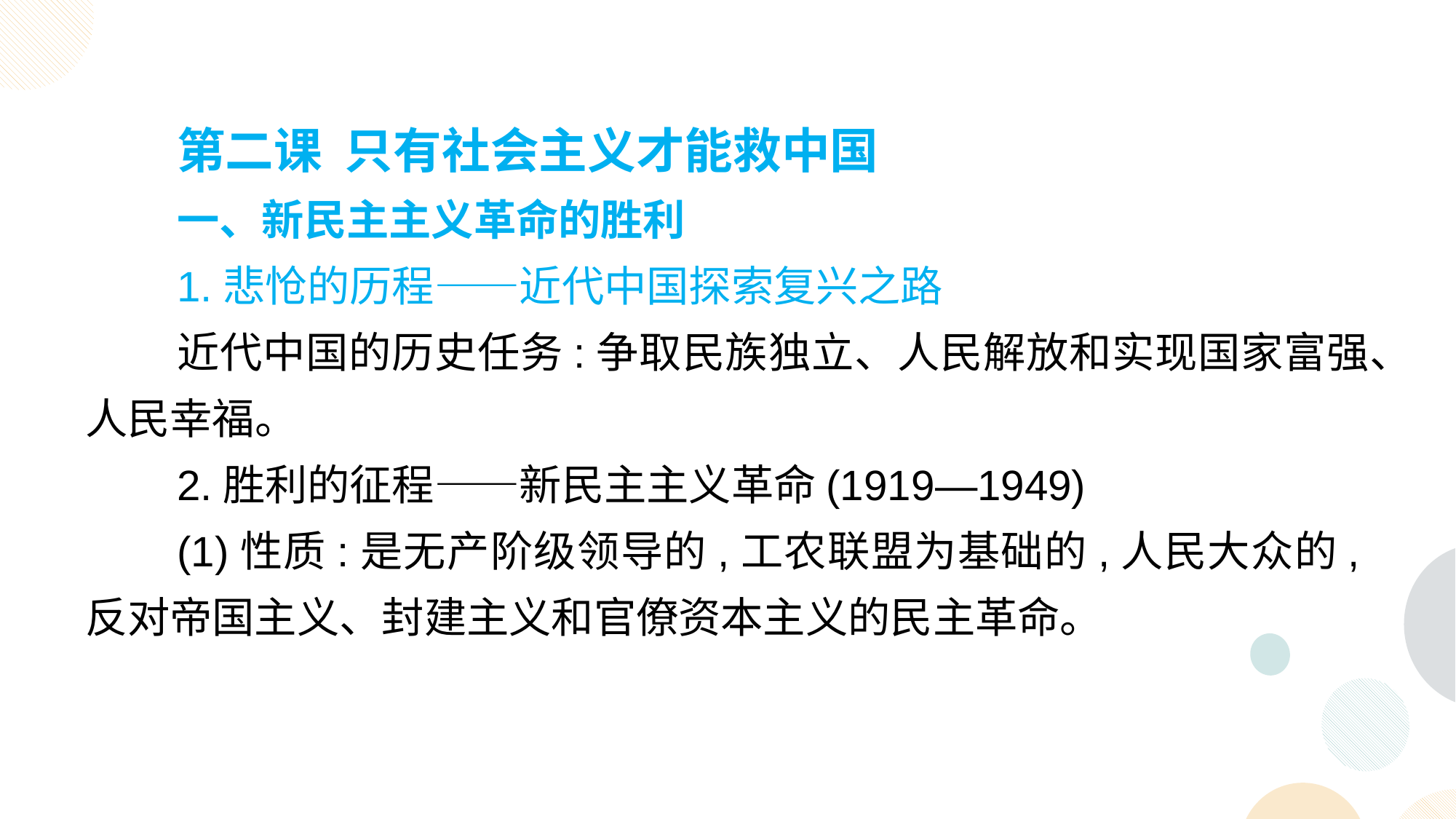

第二课  只有社会主义才能救中国
一、新民主主义革命的胜利
1.悲怆的历程——近代中国探索复兴之路
近代中国的历史任务:争取民族独立、人民解放和实现国家富强、人民幸福。
2.胜利的征程——新民主主义革命(1919—1949)
(1)性质:是无产阶级领导的,工农联盟为基础的,人民大众的,反对帝国主义、封建主义和官僚资本主义的民主革命。